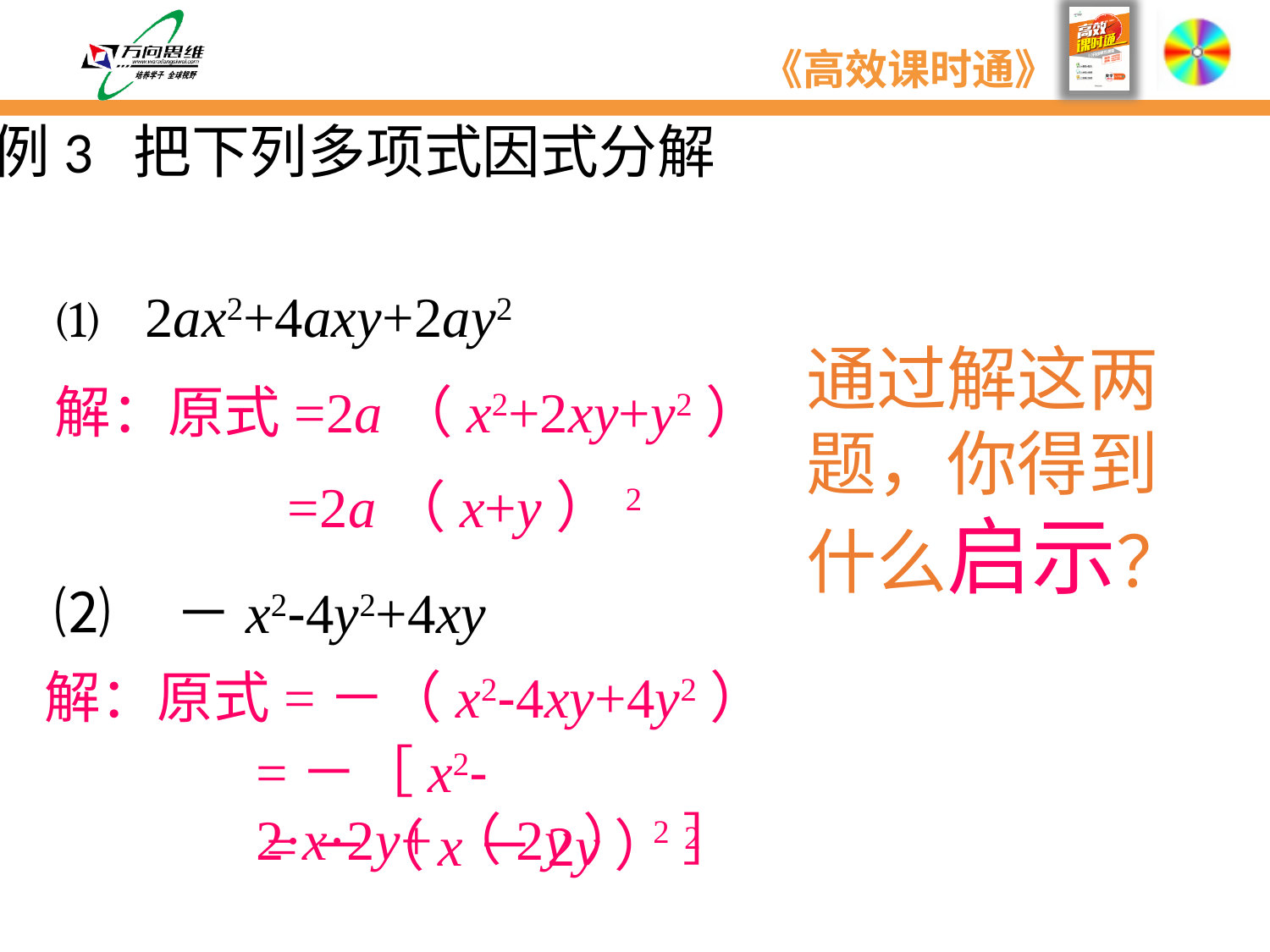

# 例3  把下列多项式因式分解
⑴   2ax2+4axy+2ay2
通过解这两题，你得到什么启示？
解：原式=2a（x2+2xy+y2）
=2a（x+y）2
⑵    －x2-4y2+4xy
解：原式=－（x2-4xy+4y2）
=－［x2-2·x·2y+（2y）2］
=－（x－2y）2